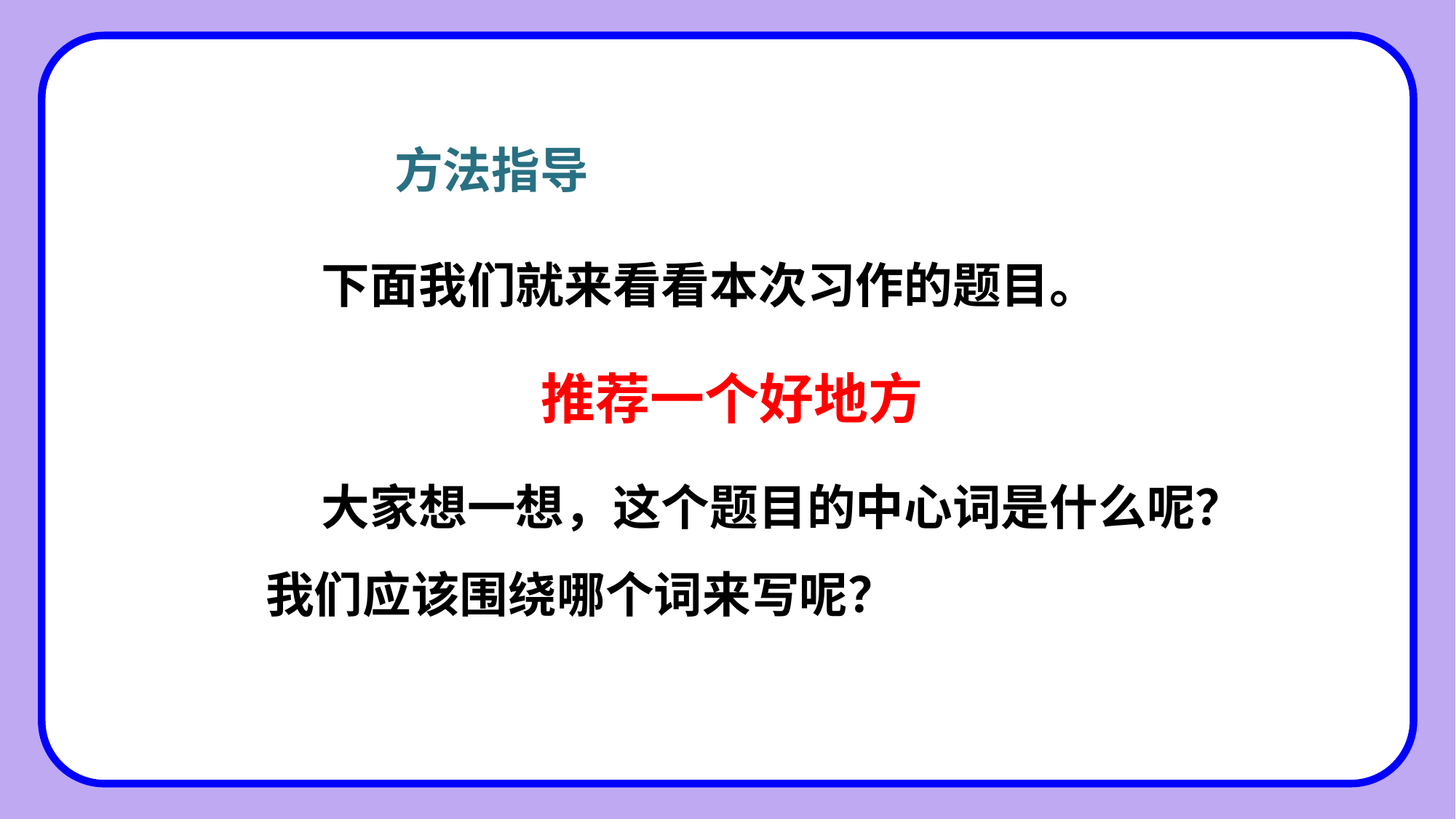

方法指导
    下面我们就来看看本次习作的题目。
推荐一个好地方
    大家想一想，这个题目的中心词是什么呢？我们应该围绕哪个词来写呢？